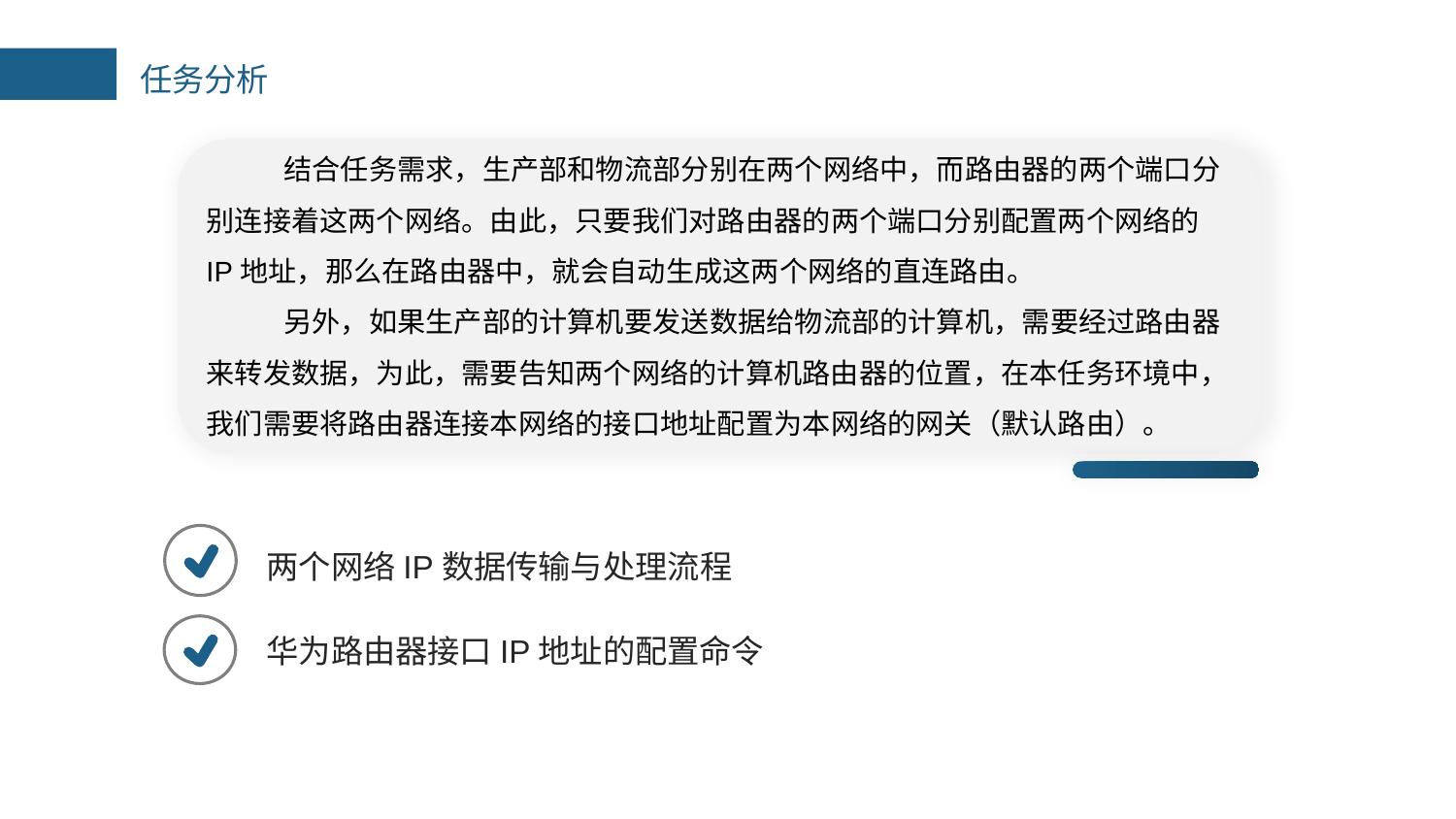

任务分析
结合任务需求，生产部和物流部分别在两个网络中，而路由器的两个端口分别连接着这两个网络。由此，只要我们对路由器的两个端口分别配置两个网络的IP地址，那么在路由器中，就会自动生成这两个网络的直连路由。
另外，如果生产部的计算机要发送数据给物流部的计算机，需要经过路由器来转发数据，为此，需要告知两个网络的计算机路由器的位置，在本任务环境中，我们需要将路由器连接本网络的接口地址配置为本网络的网关（默认路由）。

两个网络IP数据传输与处理流程

华为路由器接口IP地址的配置命令